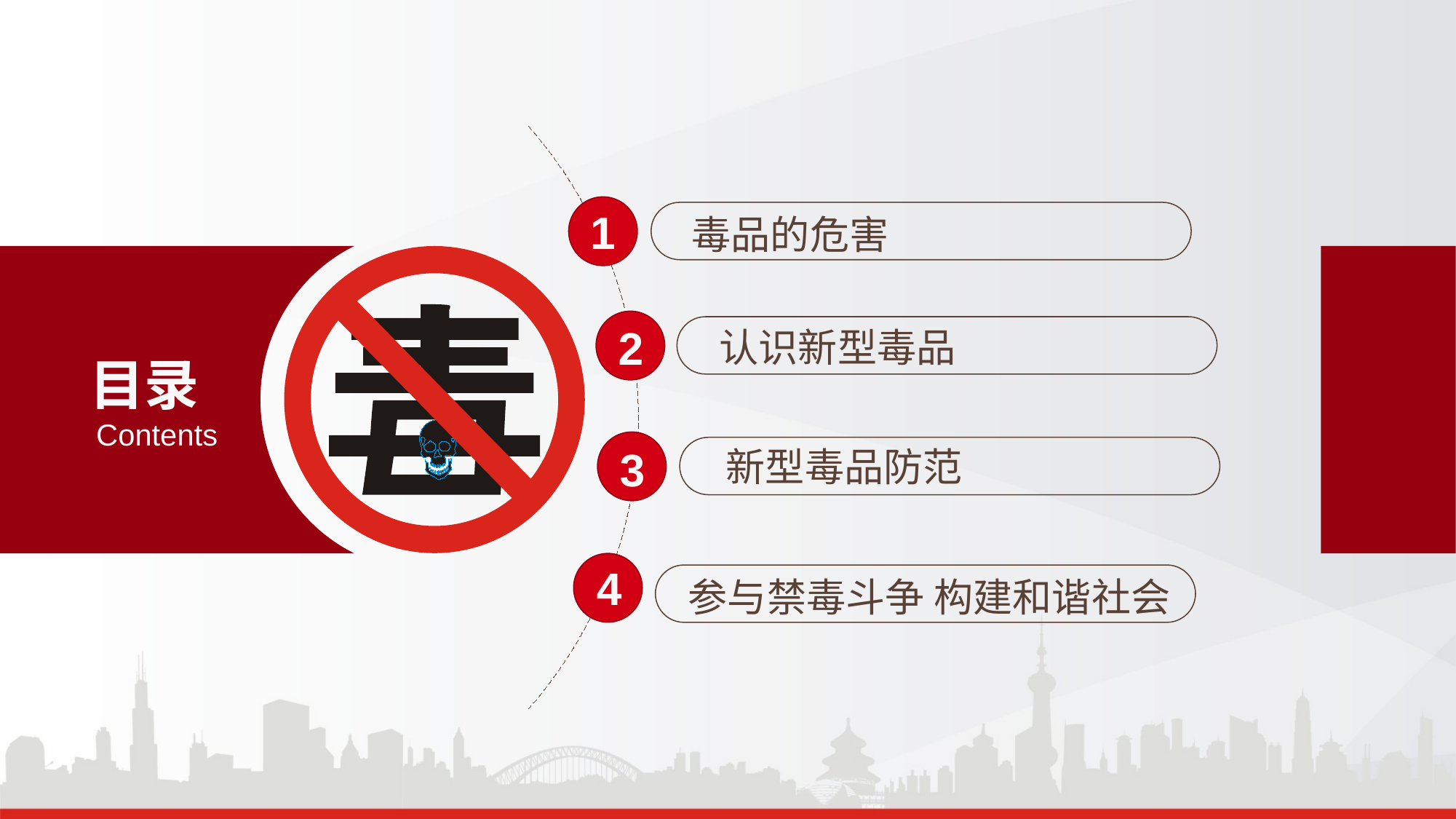

1

毒品的危害

2

认识新型毒品
目录
Contents

3
新型毒品防范

4

参与禁毒斗争 构建和谐社会